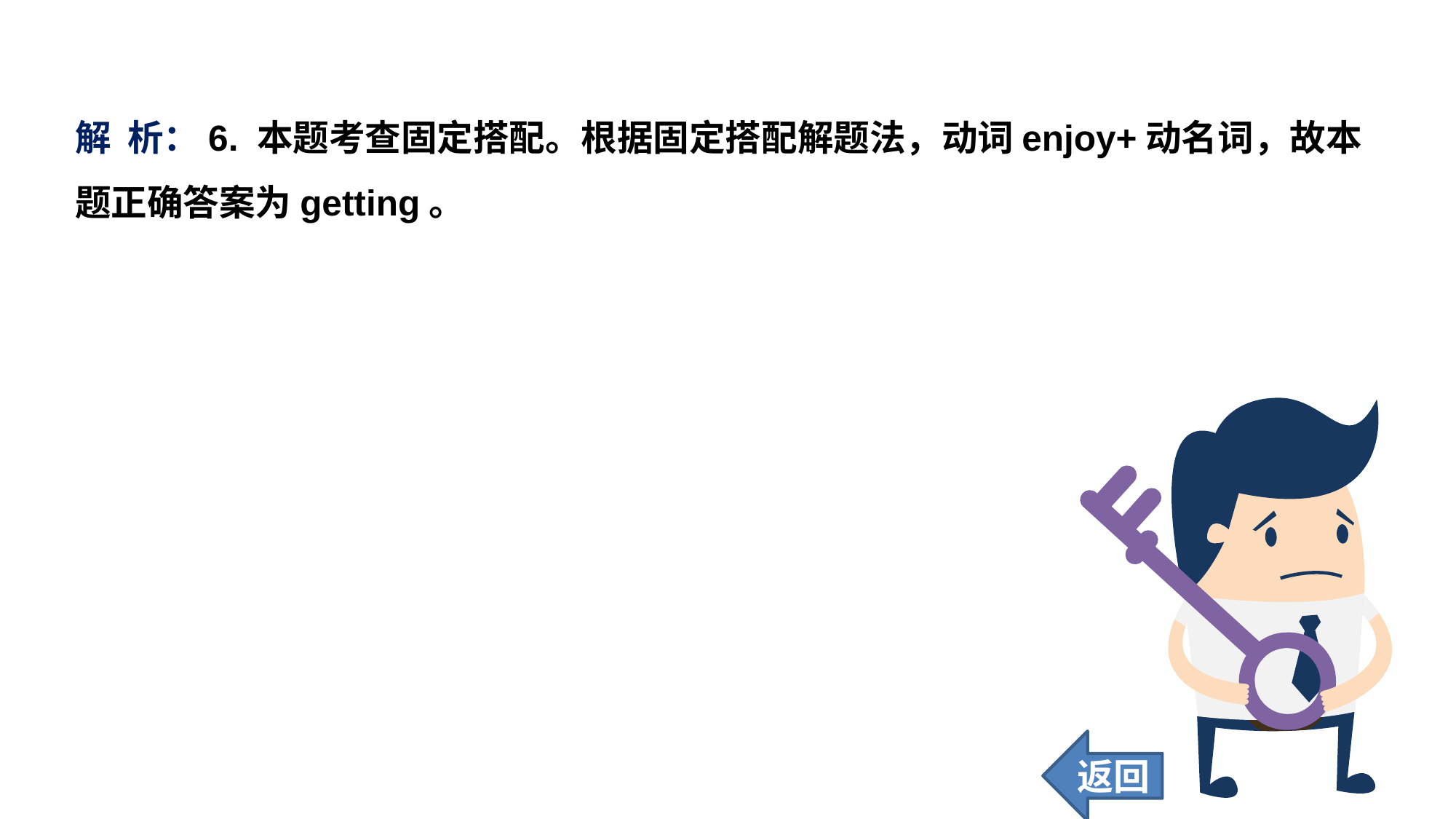

解  析：6. 本题考查固定搭配。根据固定搭配解题法，动词enjoy+动名词，故本题正确答案为getting。

返回
71